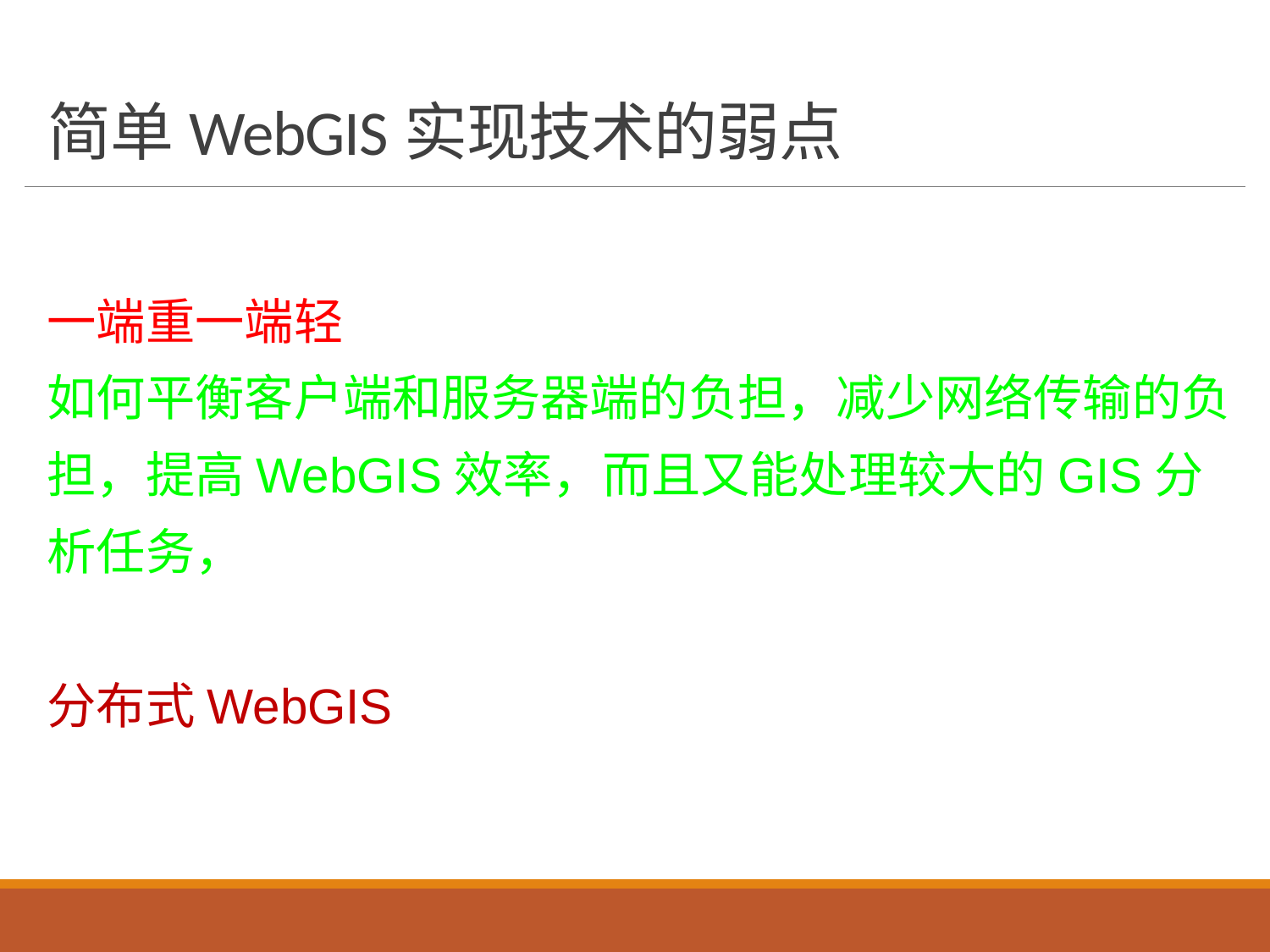

# 简单WebGIS实现技术的弱点
一端重一端轻的
如何平衡客户端和服务器端的负担，减少网络传输的负担，提高WebGIS效率，而且又能处理较大的GIS分析任务，是WebGIS一个值得研究的问题。

分布式WebGIS